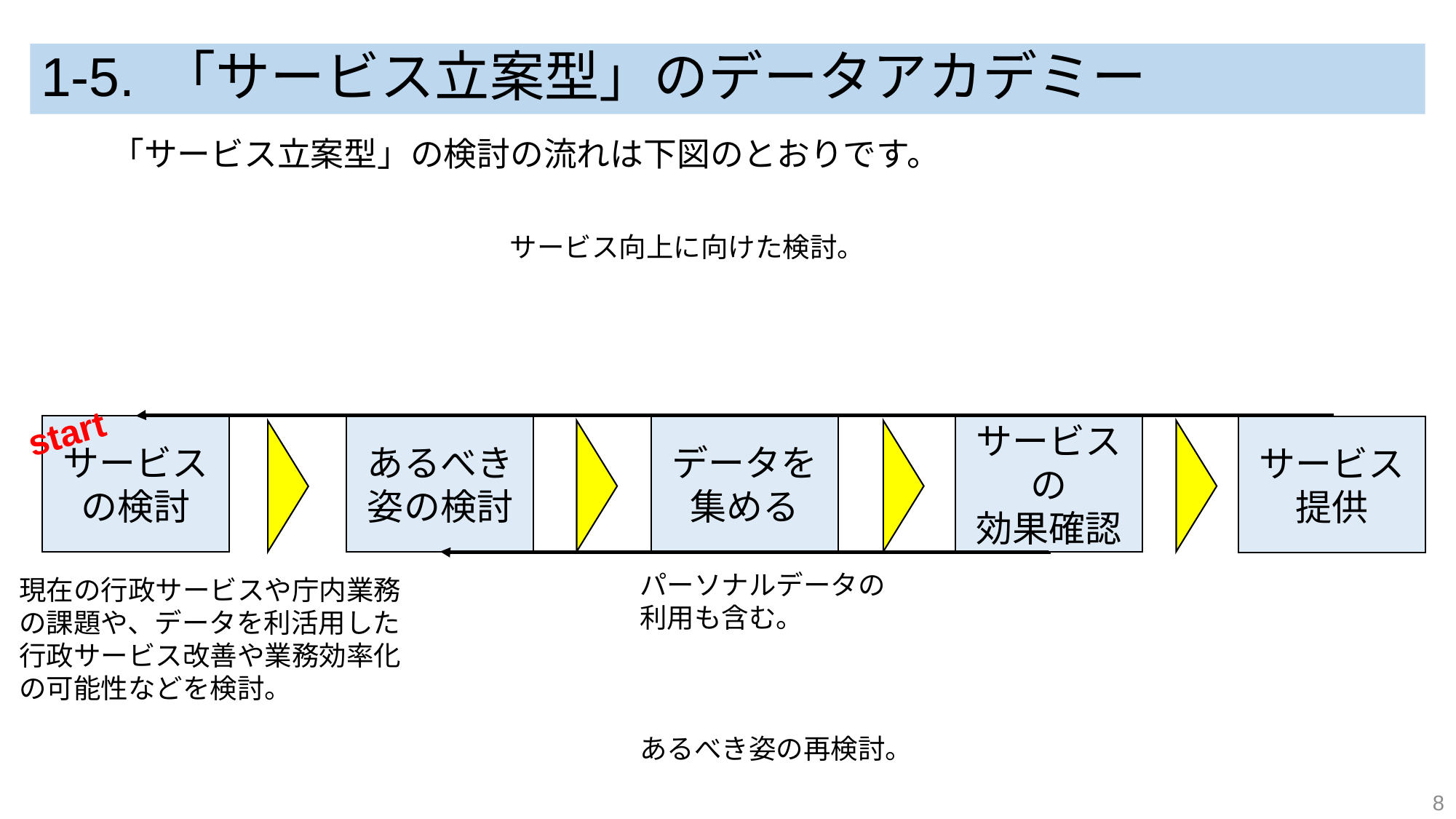

# 1-5. 「サービス立案型」のデータアカデミー
「サービス立案型」の検討の流れは下図のとおりです。
サービス向上に向けた検討。
start
サービスの検討
あるべき姿の検討
データを集める
サービスの
効果確認
サービス
提供

パーソナルデータの
利用も含む。
現在の行政サービスや庁内業務の課題や、データを利活用した行政サービス改善や業務効率化
の可能性などを検討。
あるべき姿の再検討。
8